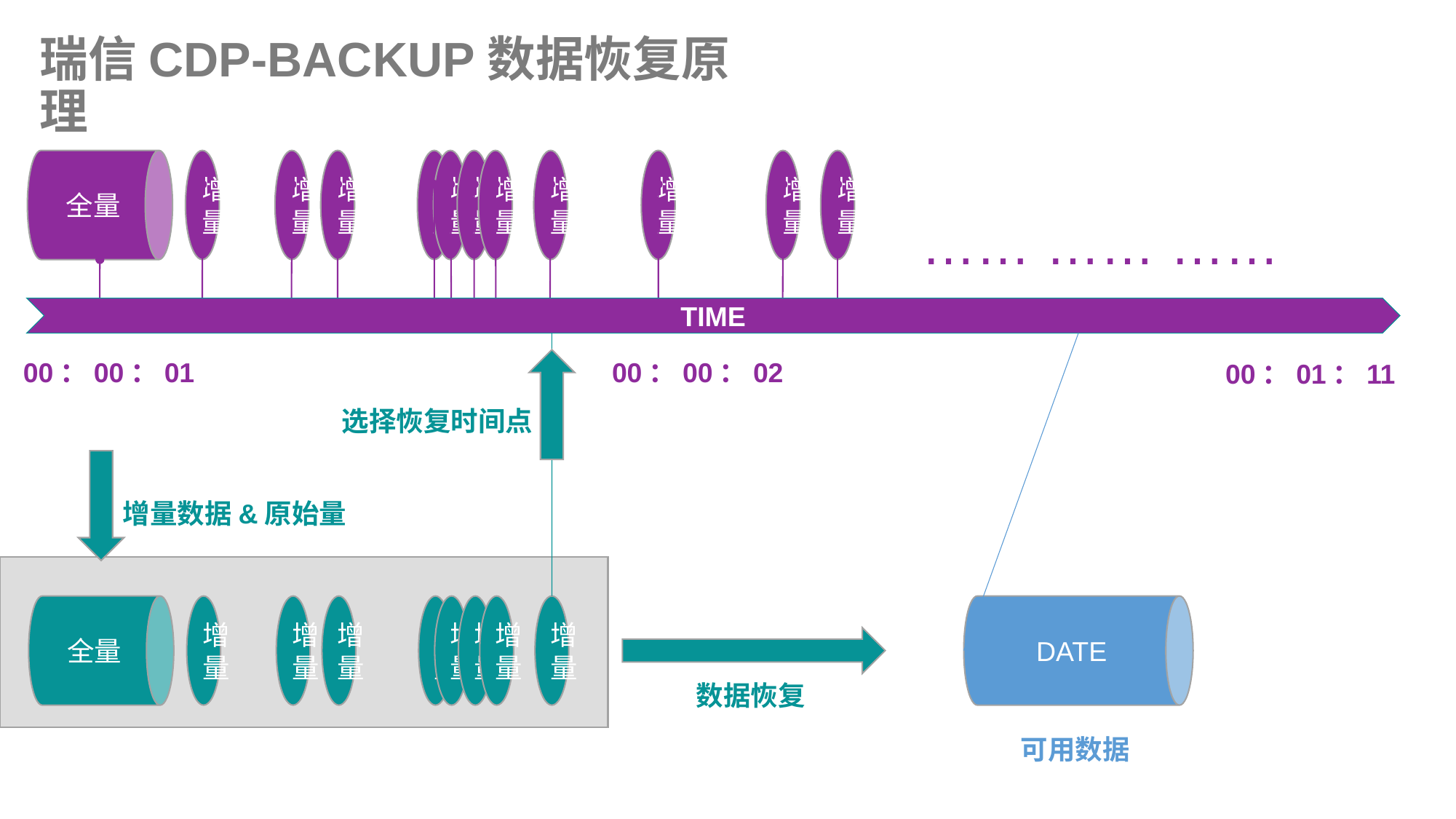

瑞信CDP-BACKUP数据恢复原理
全量
增量
增量
增量
增量
增量
增量
增量
增量
增量
增量
增量
…… …… ……
TIME
00：00：01
00：00：02
00：01：11

选择恢复时间点

增量数据&原始量
DATE

全量
增量
增量
增量
增量
增量
增量
增量
增量

数据恢复
可用数据